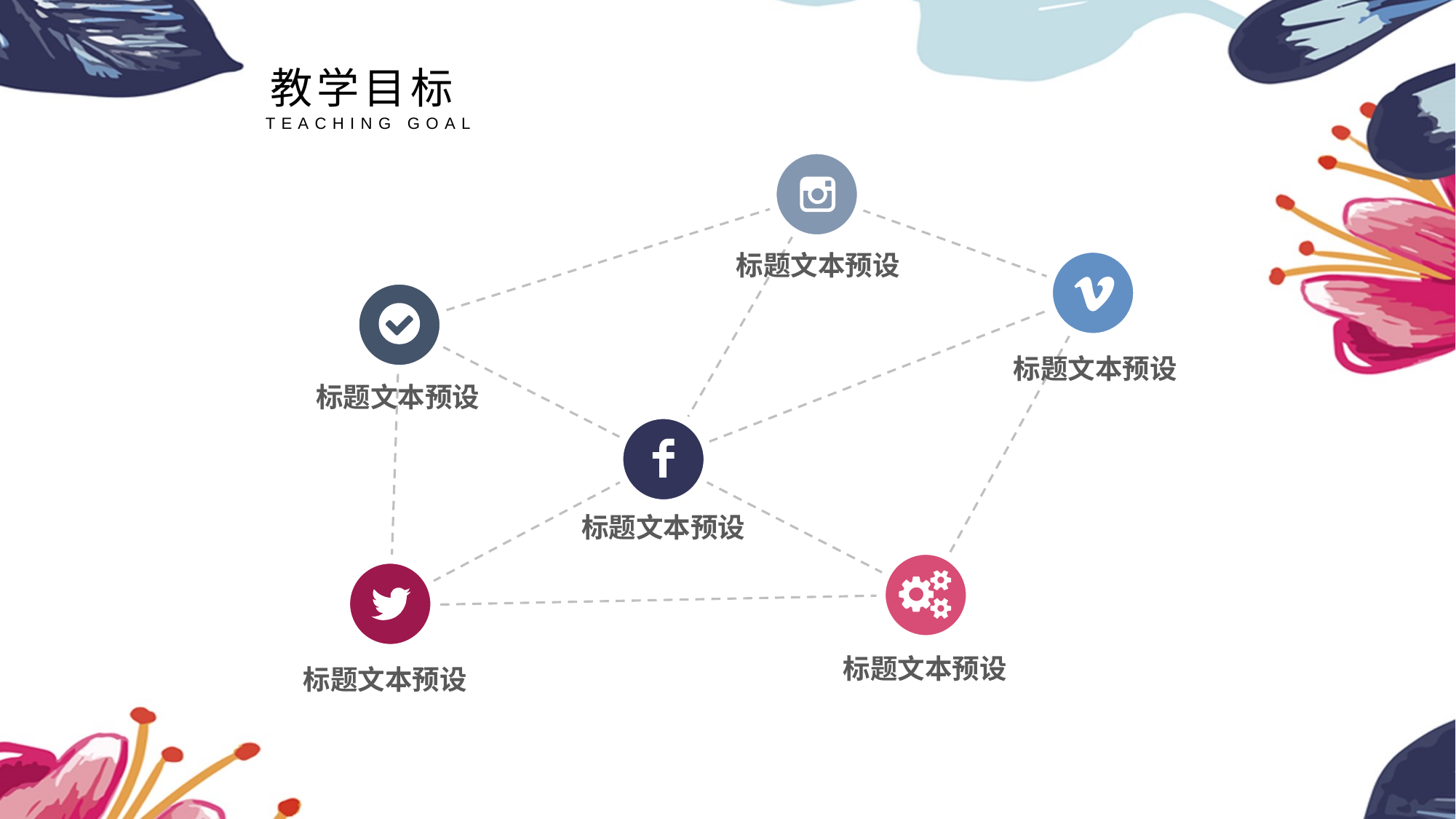

教学目标
TEACHING GOAL

标题文本预设

标题文本预设
标题文本预设

标题文本预设

标题文本预设
标题文本预设